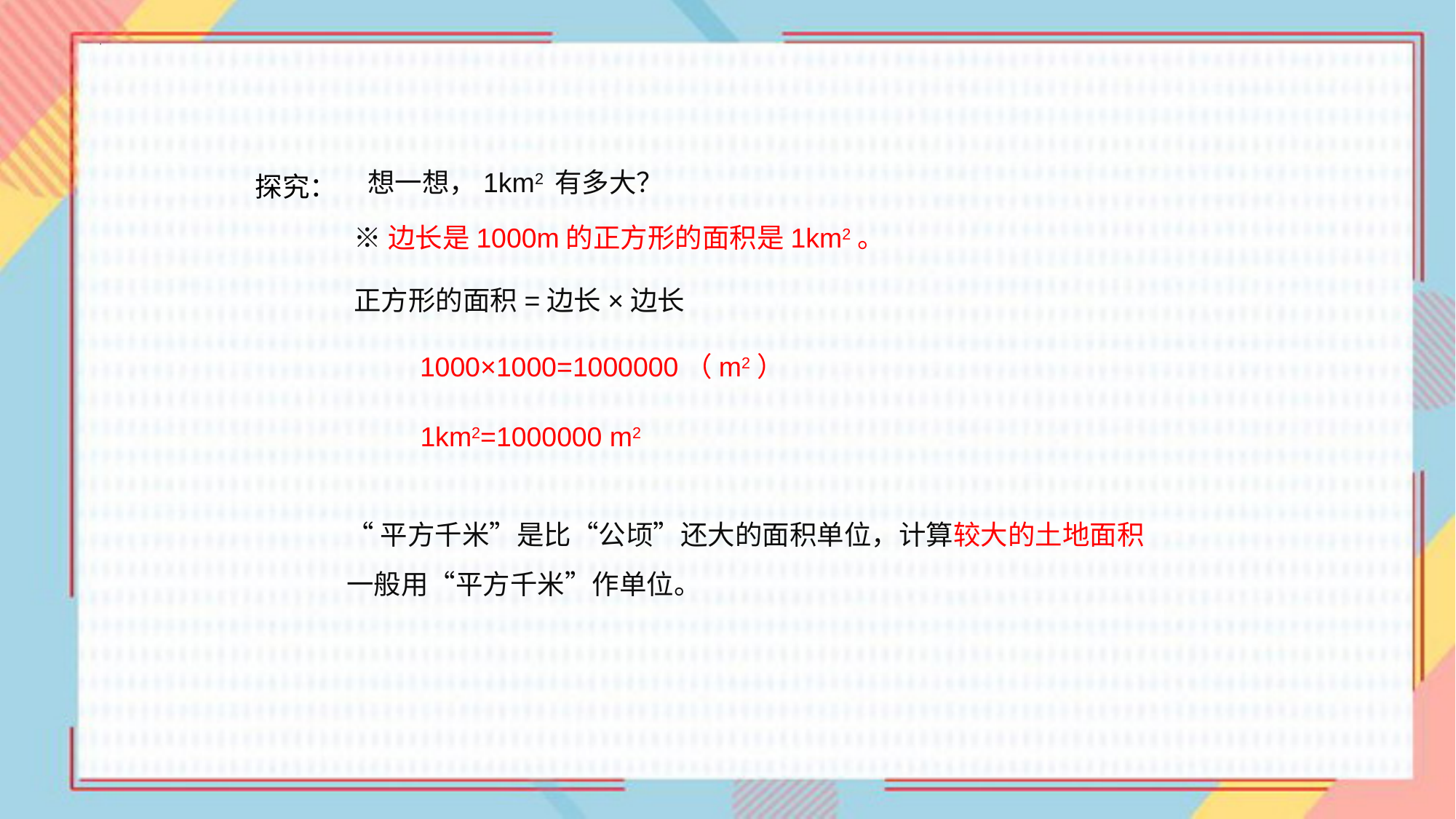

探究：
想一想，1km2 有多大？
※边长是1000m的正方形的面积是1km2。
正方形的面积=边长×边长
1000×1000=1000000（m2）
1km2=1000000 m2
“平方千米”是比“公顷”还大的面积单位，计算较大的土地面积一般用“平方千米”作单位。